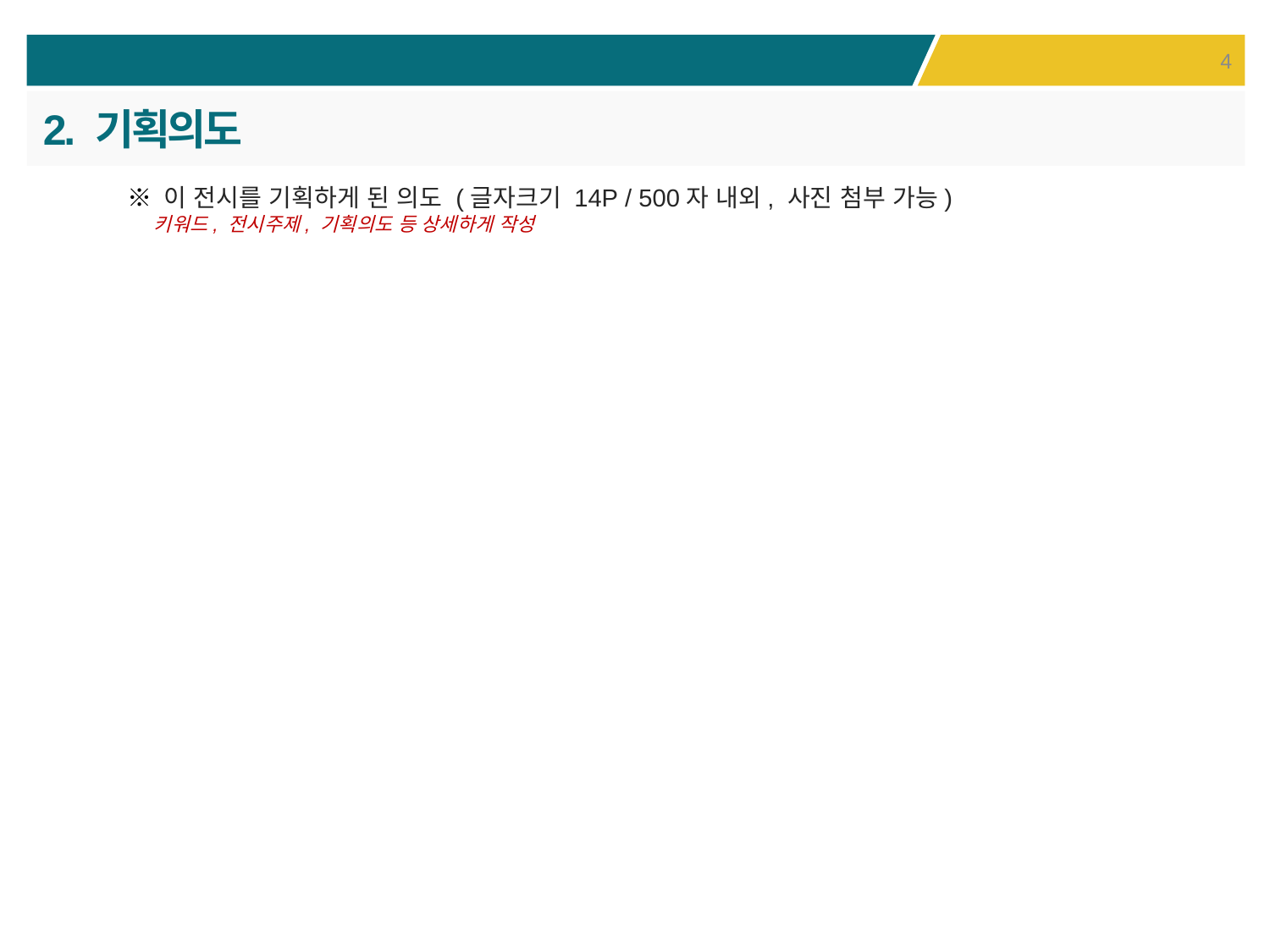

2. 기획의도
※ 이 전시를 기획하게 된 의도 (글자크기 14P / 500자 내외, 사진 첨부 가능)
    키워드, 전시주제, 기획의도 등 상세하게 작성